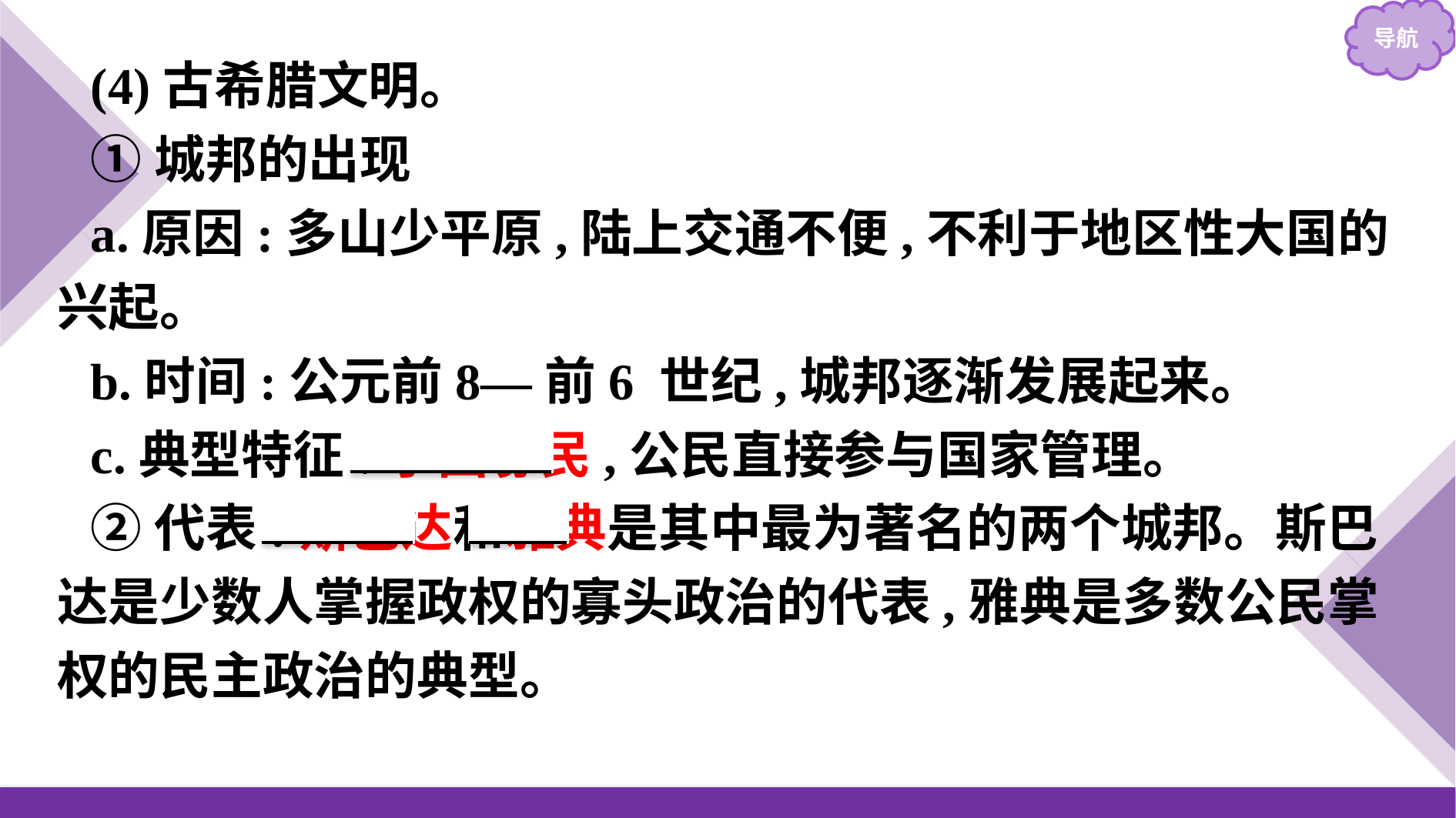

(4)古希腊文明。
①城邦的出现
a.原因:多山少平原,陆上交通不便,不利于地区性大国的兴起。
b.时间:公元前8—前6 世纪,城邦逐渐发展起来。
c.典型特征:小国寡民,公民直接参与国家管理。
②代表:斯巴达和雅典是其中最为著名的两个城邦。斯巴达是少数人掌握政权的寡头政治的代表,雅典是多数公民掌权的民主政治的典型。